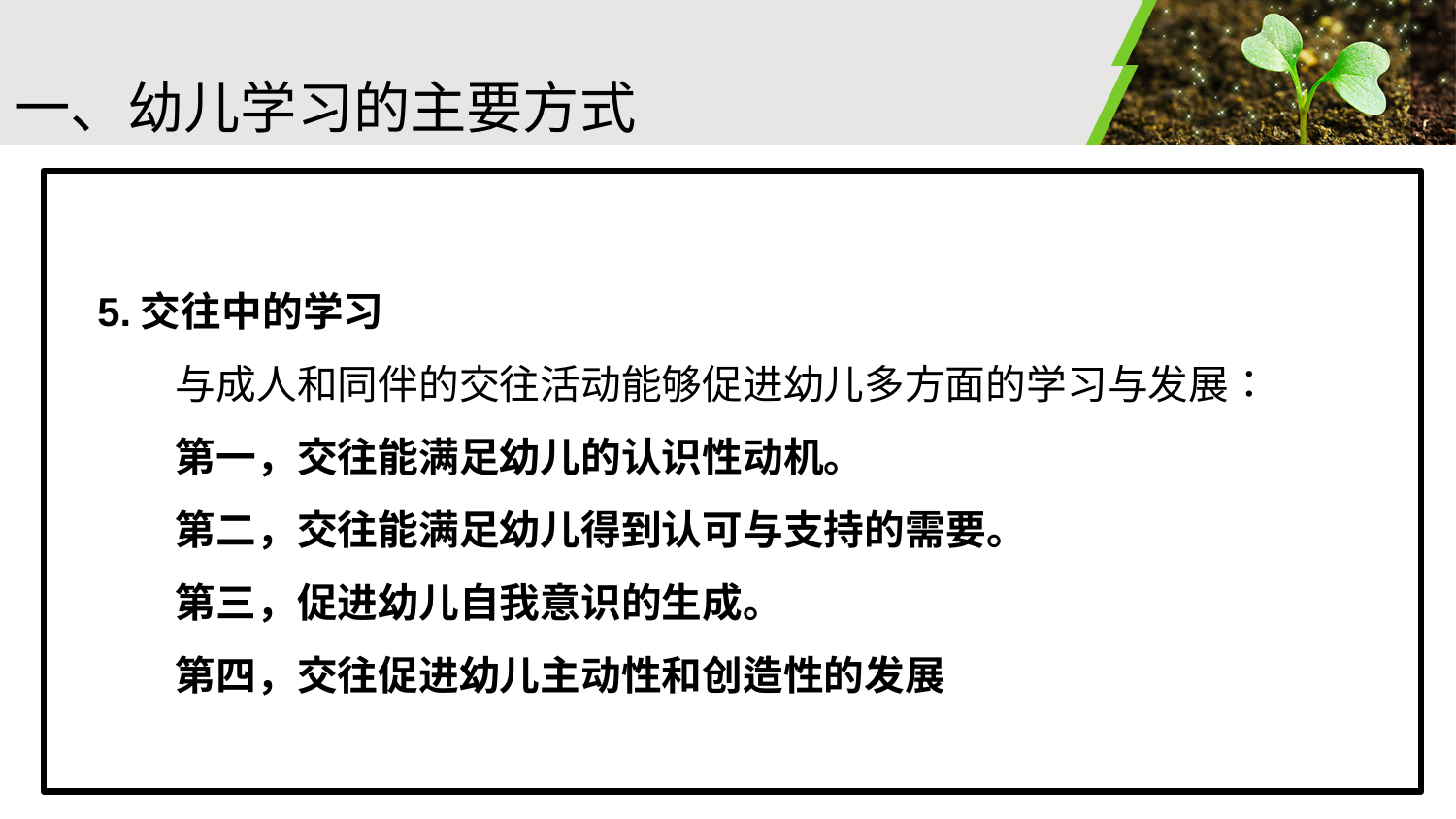

#
一、幼儿学习的主要方式

5.交往中的学习
      与成人和同伴的交往活动能够促进幼儿多方面的学习与发展：
      第一，交往能满足幼儿的认识性动机。
      第二，交往能满足幼儿得到认可与支持的需要。
      第三，促进幼儿自我意识的生成。
      第四，交往促进幼儿主动性和创造性的发展